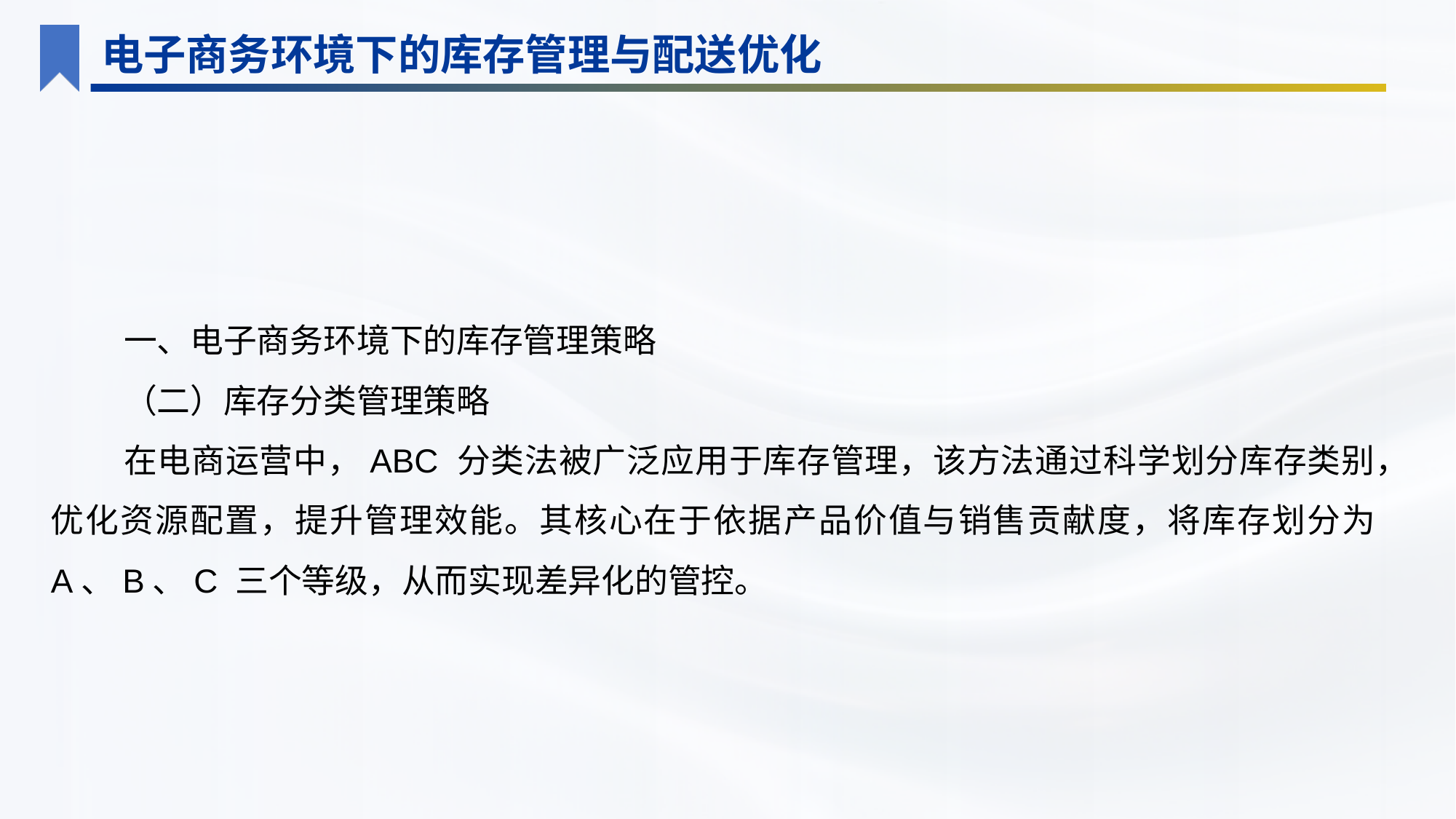

电子商务环境下的库存管理与配送优化
一、电子商务环境下的库存管理策略
（二）库存分类管理策略
在电商运营中，ABC 分类法被广泛应用于库存管理，该方法通过科学划分库存类别，优化资源配置，提升管理效能。其核心在于依据产品价值与销售贡献度，将库存划分为 A、B、C 三个等级，从而实现差异化的管控。